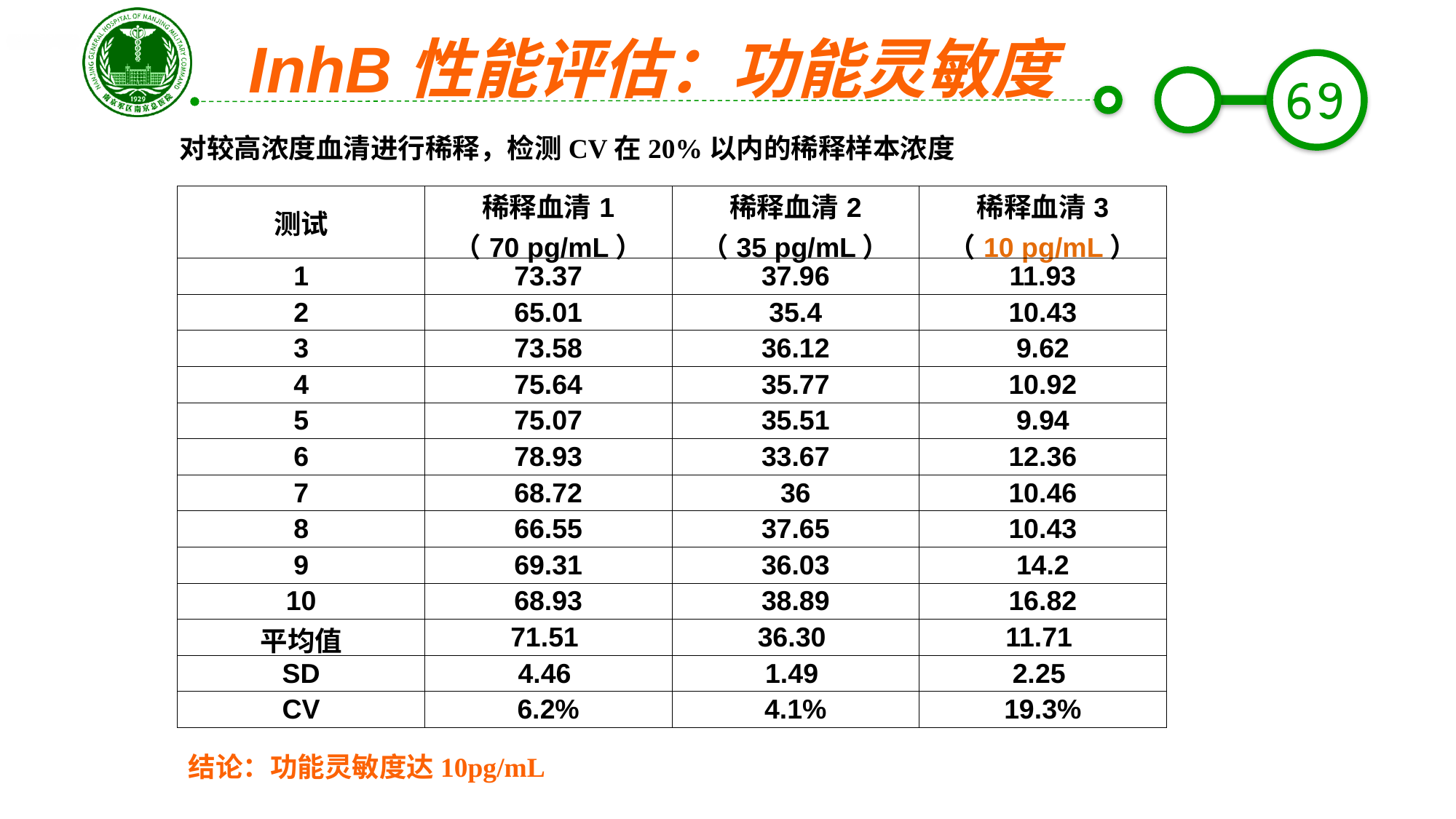

InhB性能评估：功能灵敏度
对较高浓度血清进行稀释，检测CV在20%以内的稀释样本浓度
| 测试 | 稀释血清1 （70 pg/mL） | 稀释血清2 （35 pg/mL） | 稀释血清3 （10 pg/mL） |
| --- | --- | --- | --- |
| 1 | 73.37 | 37.96 | 11.93 |
| 2 | 65.01 | 35.4 | 10.43 |
| 3 | 73.58 | 36.12 | 9.62 |
| 4 | 75.64 | 35.77 | 10.92 |
| 5 | 75.07 | 35.51 | 9.94 |
| 6 | 78.93 | 33.67 | 12.36 |
| 7 | 68.72 | 36 | 10.46 |
| 8 | 66.55 | 37.65 | 10.43 |
| 9 | 69.31 | 36.03 | 14.2 |
| 10 | 68.93 | 38.89 | 16.82 |
| 平均值 | 71.51 | 36.30 | 11.71 |
| SD | 4.46 | 1.49 | 2.25 |
| CV | 6.2% | 4.1% | 19.3% |
结论：功能灵敏度达10pg/mL